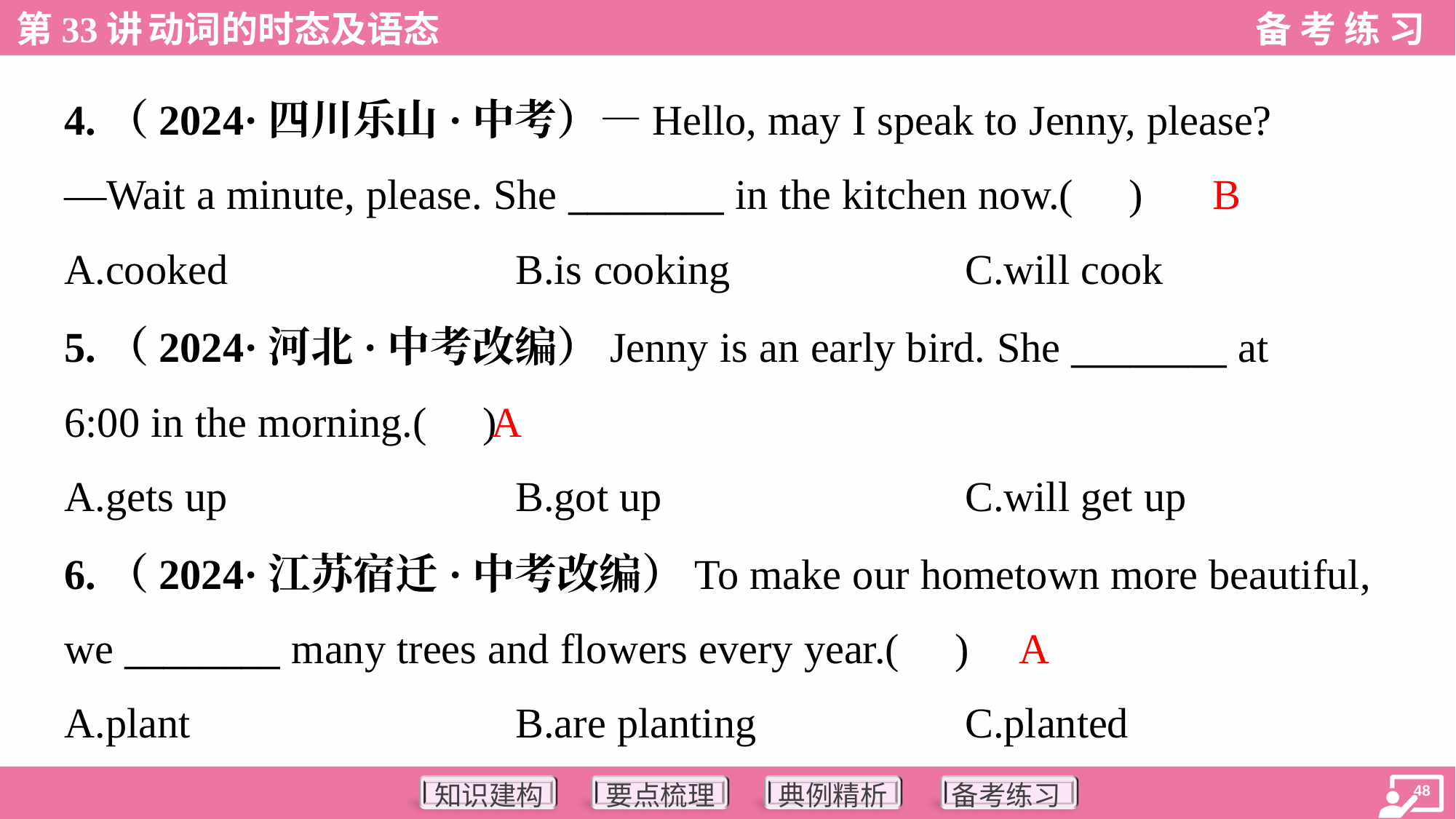

4.（2024·四川乐山·中考）—Hello, may I speak to Jenny, please?
—Wait a minute, please. She ________ in the kitchen now.(     )
B
A.cooked	B.is cooking	C.will cook
5.（2024·河北·中考改编）Jenny is an early bird. She ________ at
6:00 in the morning.(     )
A
A.gets up	B.got up	C.will get up
6.（2024·江苏宿迁·中考改编）To make our hometown more beautiful,
we ________ many trees and flowers every year.(     )
A
A.plant	B.are planting	C.planted